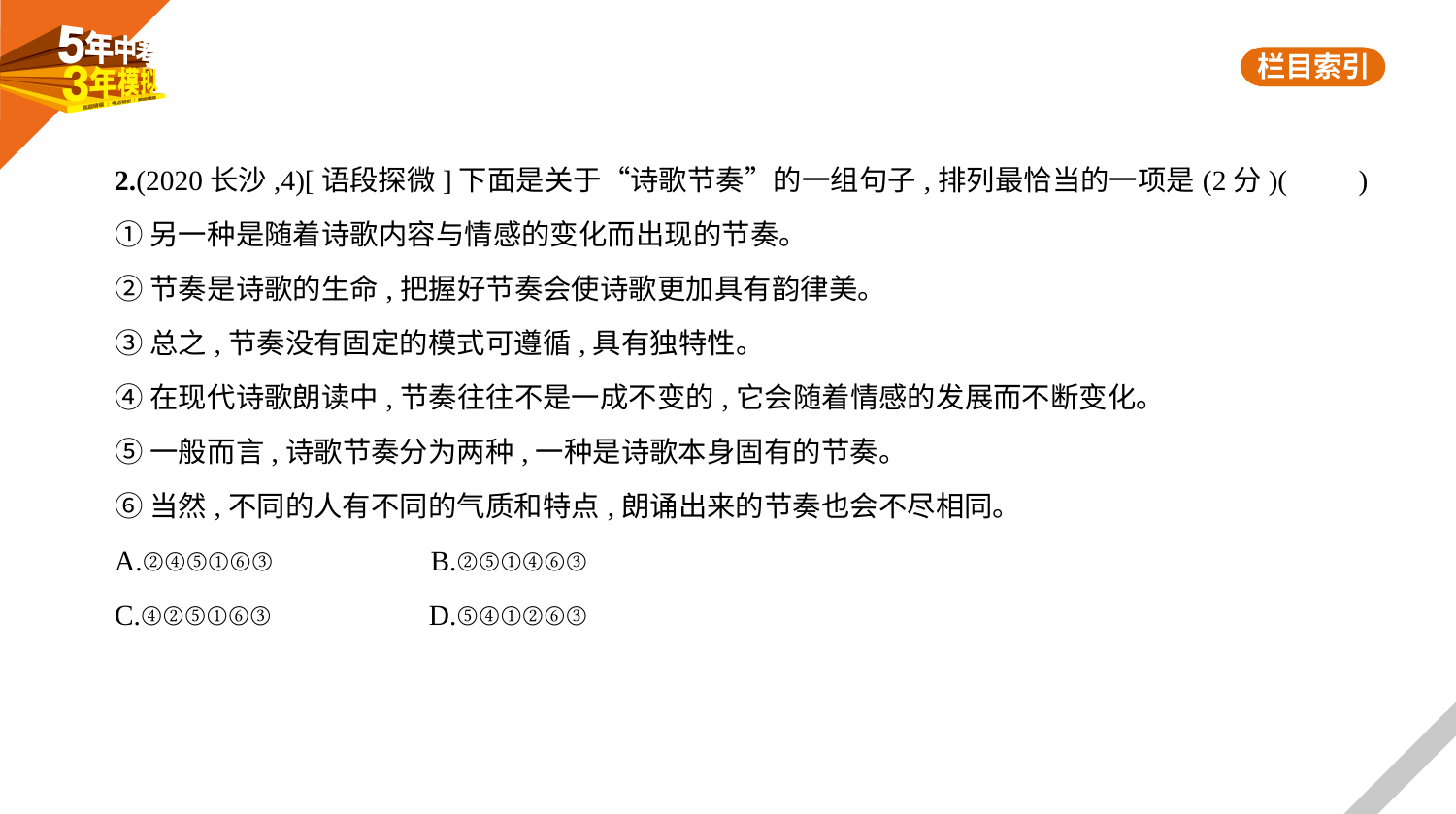

2.(2020长沙,4)[语段探微]下面是关于“诗歌节奏”的一组句子,排列最恰当的一项是(2分)(　　)
①另一种是随着诗歌内容与情感的变化而出现的节奏。
②节奏是诗歌的生命,把握好节奏会使诗歌更加具有韵律美。
③总之,节奏没有固定的模式可遵循,具有独特性。
④在现代诗歌朗读中,节奏往往不是一成不变的,它会随着情感的发展而不断变化。
⑤一般而言,诗歌节奏分为两种,一种是诗歌本身固有的节奏。
⑥当然,不同的人有不同的气质和特点,朗诵出来的节奏也会不尽相同。
A.②④⑤①⑥③　　　　　B.②⑤①④⑥③
C.④②⑤①⑥③　　　　　D.⑤④①②⑥③